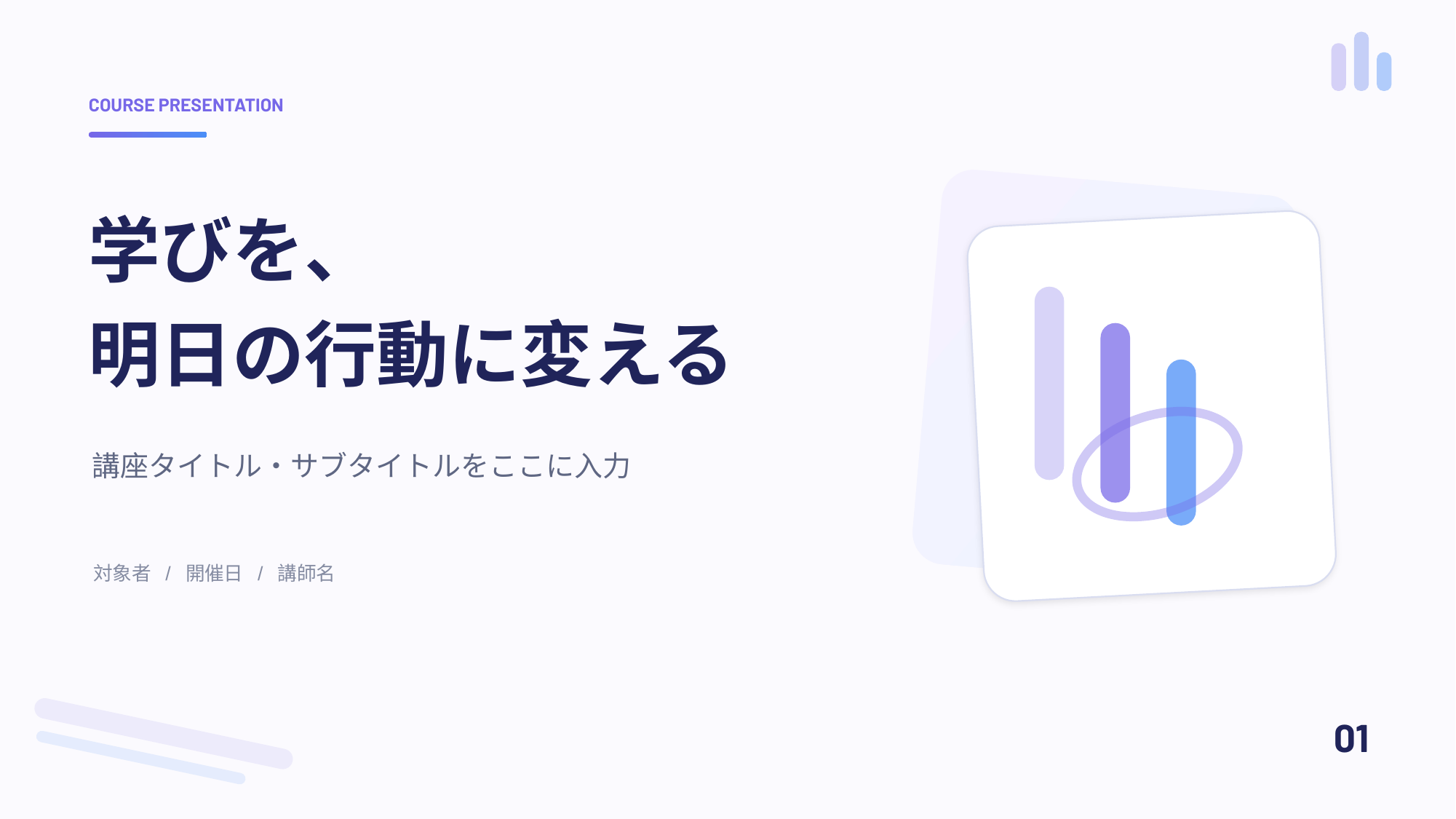

COURSE PRESENTATION

学びを、
明日の行動に変える

講座タイトル・サブタイトルをここに入力
対象者  /  開催日  /  講師名
01